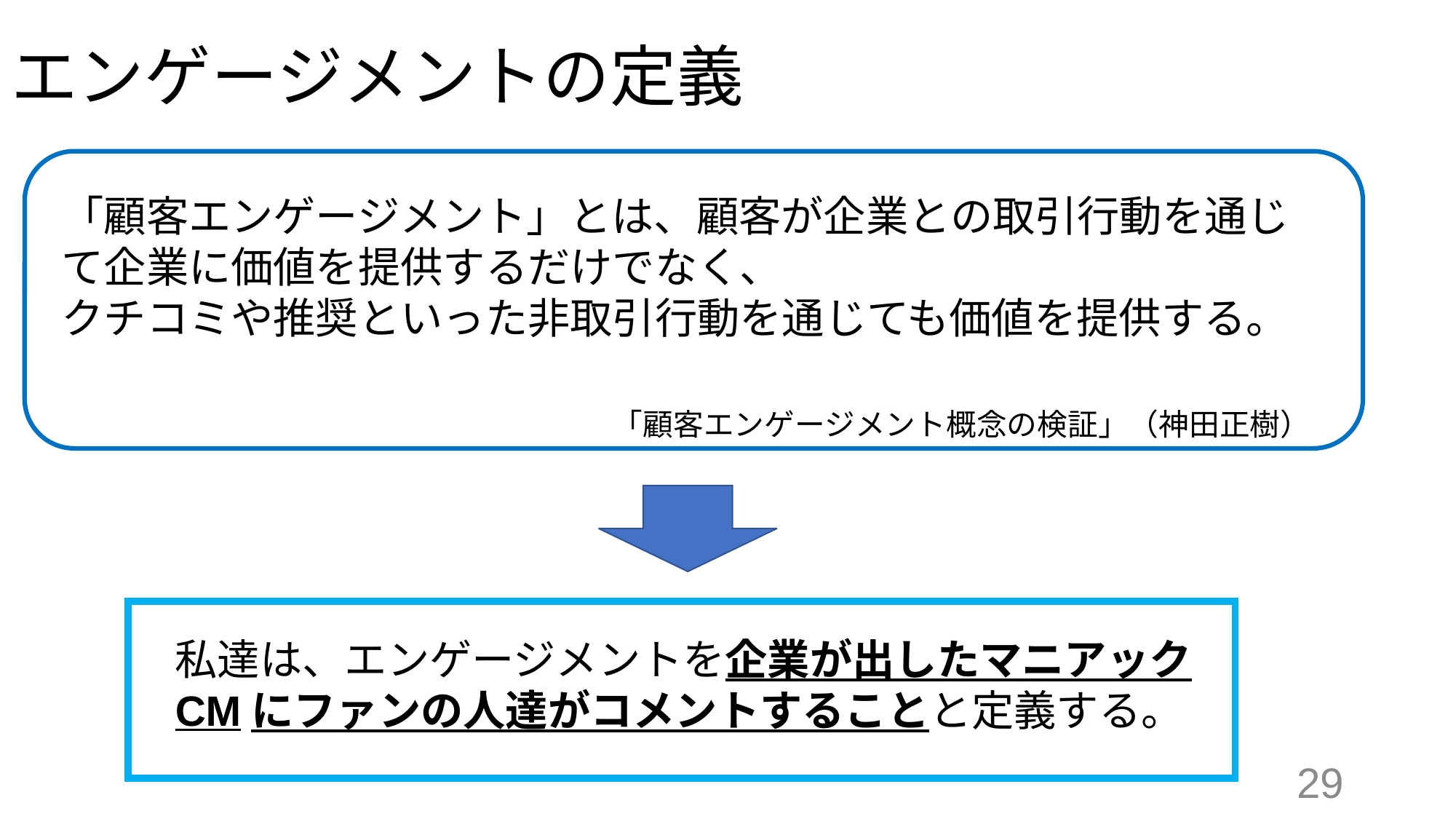

# エンゲージメントの定義

「顧客エンゲージメント」とは、顧客が企業との取引行動を通じて企業に価値を提供するだけでなく、
クチコミや推奨といった非取引行動を通じても価値を提供する。

　　　　　　　　　　　　　「顧客エンゲージメント概念の検証」（神田正樹）

私達は、エンゲージメントを企業が出したマニアックCMにファンの人達がコメントすることと定義する。

29